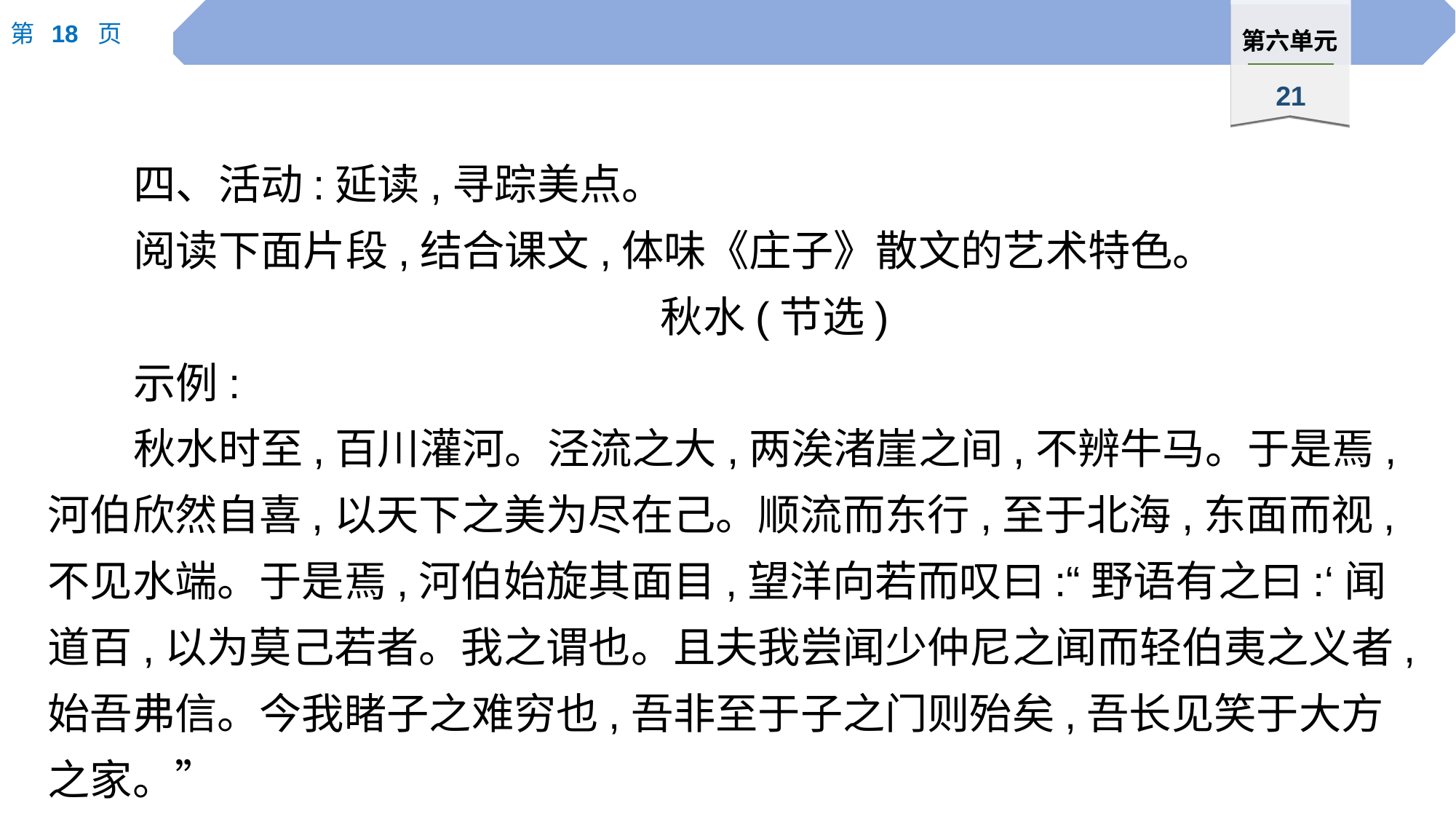

四、活动:延读,寻踪美点。
阅读下面片段,结合课文,体味《庄子》散文的艺术特色。
秋水(节选)
示例:
秋水时至,百川灌河。泾流之大,两涘渚崖之间,不辨牛马。于是焉,河伯欣然自喜,以天下之美为尽在己。顺流而东行,至于北海,东面而视,不见水端。于是焉,河伯始旋其面目,望洋向若而叹曰:“野语有之曰:‘闻道百,以为莫己若者。我之谓也。且夫我尝闻少仲尼之闻而轻伯夷之义者,始吾弗信。今我睹子之难穷也,吾非至于子之门则殆矣,吾长见笑于大方之家。”